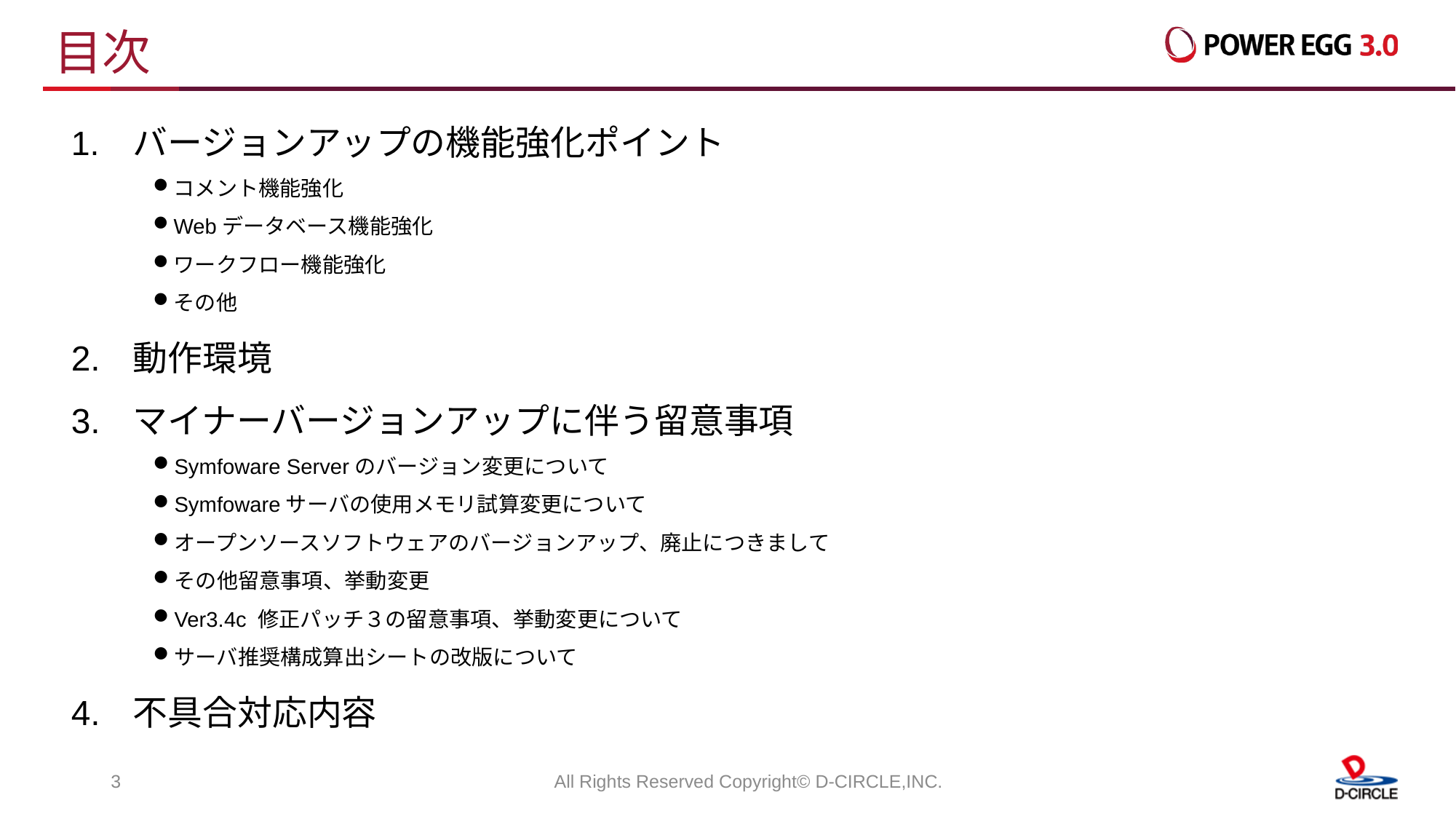

# 目次
バージョンアップの機能強化ポイント
コメント機能強化
Webデータベース機能強化
ワークフロー機能強化
その他
動作環境
マイナーバージョンアップに伴う留意事項
Symfoware Serverのバージョン変更について
Symfowareサーバの使用メモリ試算変更について
オープンソースソフトウェアのバージョンアップ、廃止につきまして
その他留意事項、挙動変更
Ver3.4c 修正パッチ３の留意事項、挙動変更について
サーバ推奨構成算出シートの改版について
不具合対応内容
3
All Rights Reserved Copyright© D-CIRCLE,INC.